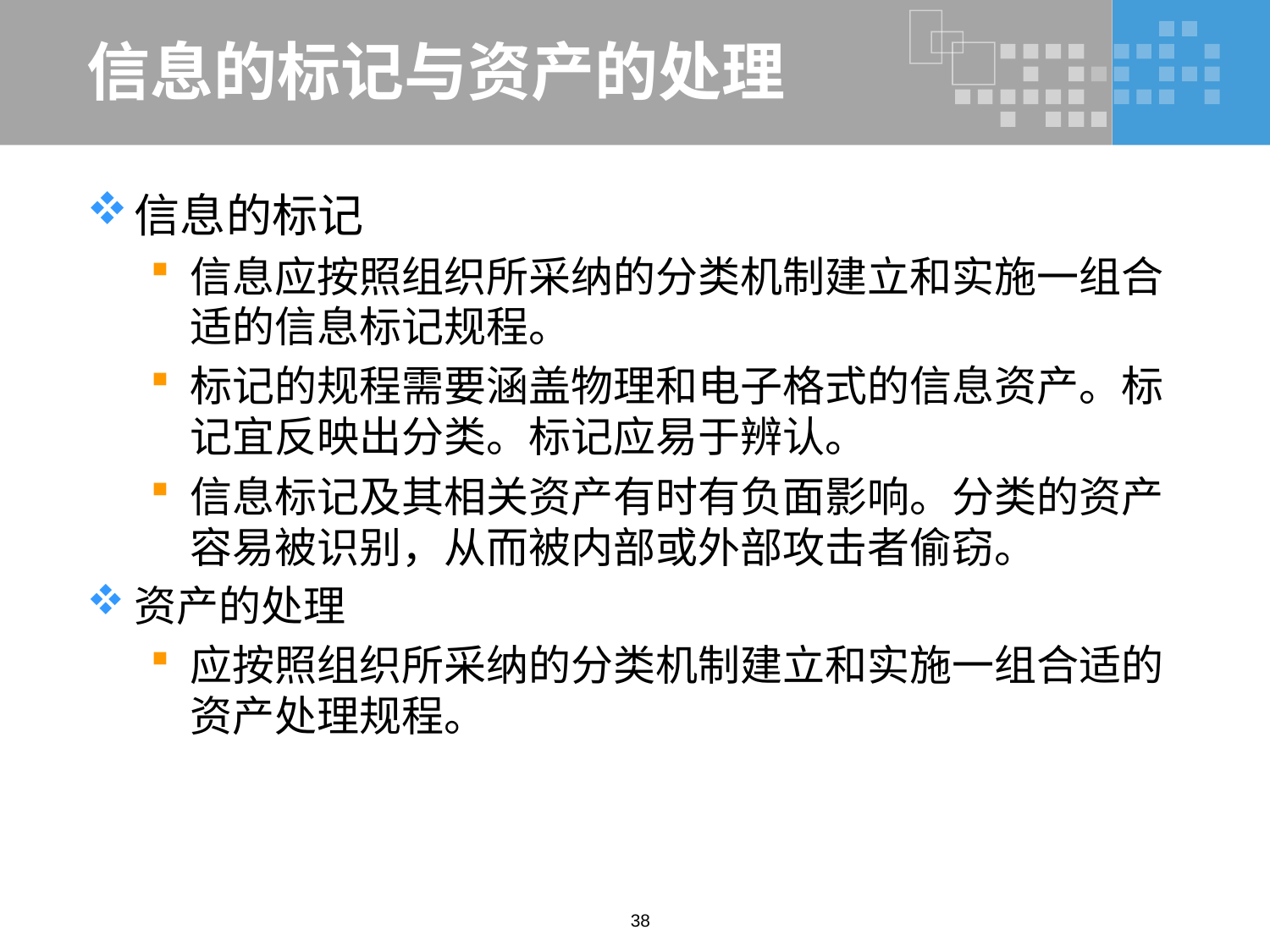

# 信息的标记与资产的处理
信息的标记
信息应按照组织所采纳的分类机制建立和实施一组合适的信息标记规程。
标记的规程需要涵盖物理和电子格式的信息资产。标记宜反映出分类。标记应易于辨认。
信息标记及其相关资产有时有负面影响。分类的资产容易被识别，从而被内部或外部攻击者偷窃。
资产的处理
应按照组织所采纳的分类机制建立和实施一组合适的资产处理规程。

38